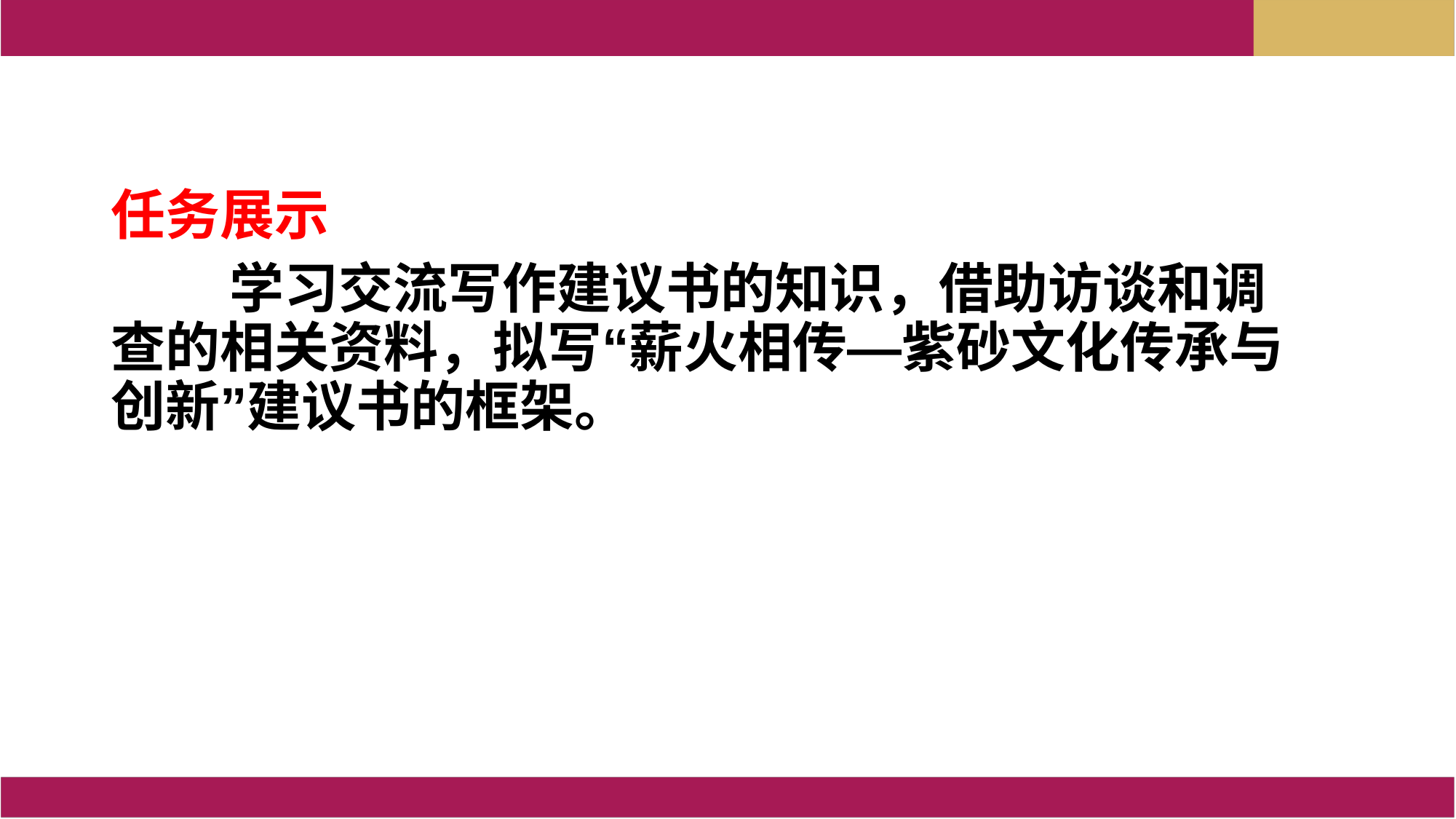

任务展示
       学习交流写作建议书的知识，借助访谈和调查的相关资料，拟写“薪火相传—紫砂文化传承与创新”建议书的框架。